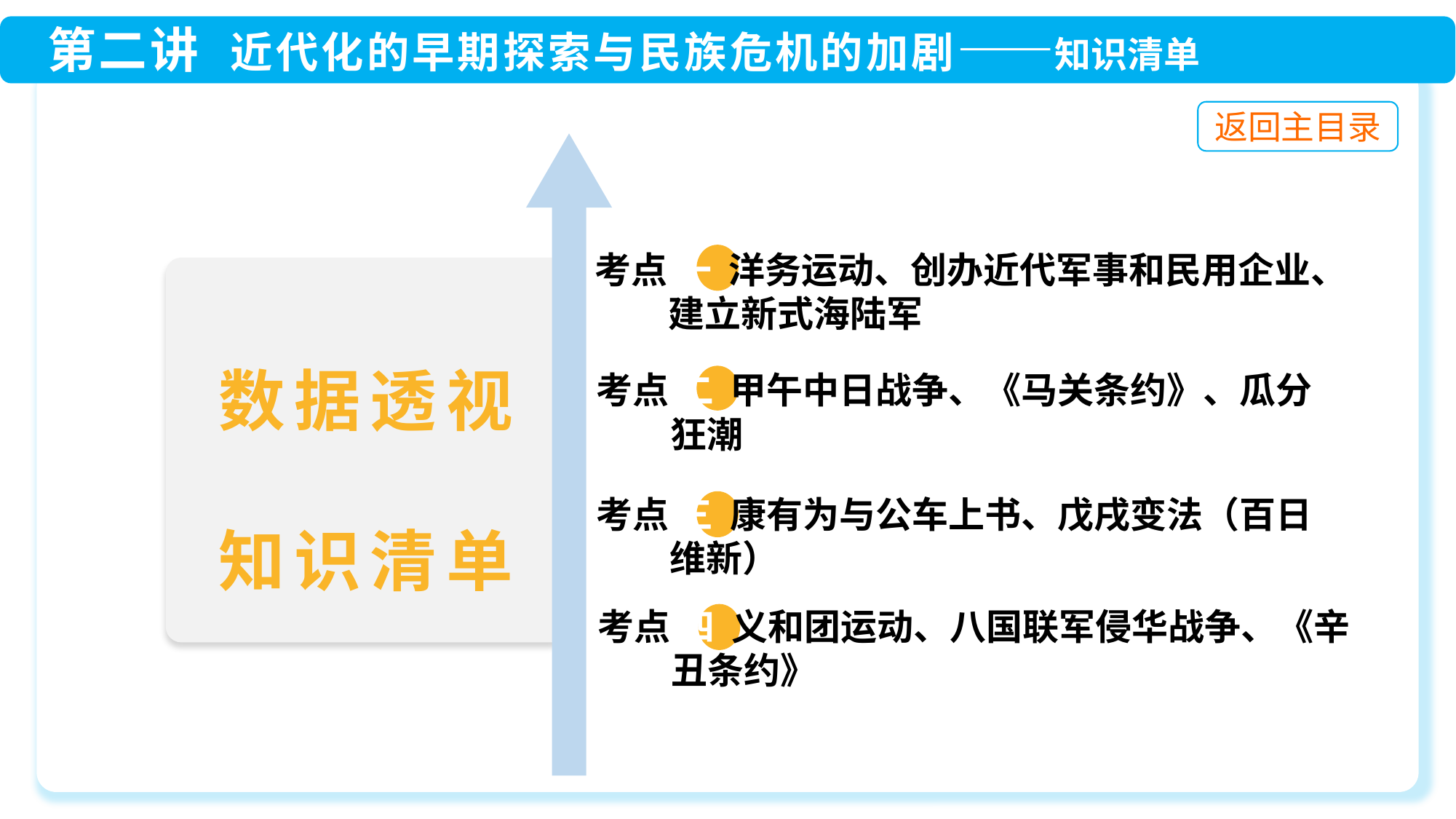

考点 一  洋务运动、创办近代军事和民用企业、
           建立新式海陆军
  考点 二  甲午中日战争、《马关条约》、瓜分
           狂潮
  考点 三  康有为与公车上书、戊戌变法（百日
           维新）
  考点 四  义和团运动、八国联军侵华战争、《辛
           丑条约》

数据透视
知识清单